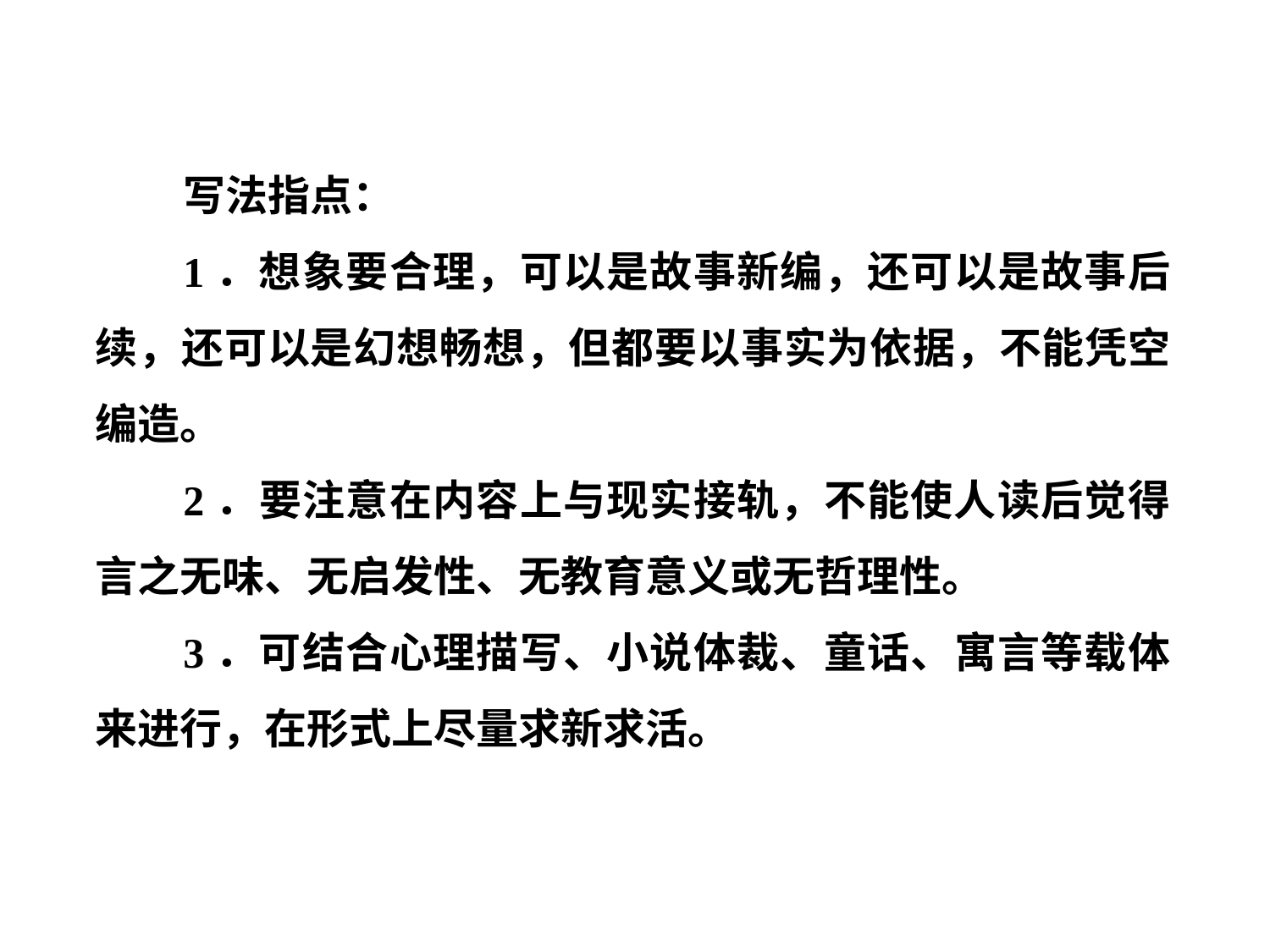

写法指点：
1．想象要合理，可以是故事新编，还可以是故事后续，还可以是幻想畅想，但都要以事实为依据，不能凭空编造。
2．要注意在内容上与现实接轨，不能使人读后觉得言之无味、无启发性、无教育意义或无哲理性。
3．可结合心理描写、小说体裁、童话、寓言等载体来进行，在形式上尽量求新求活。